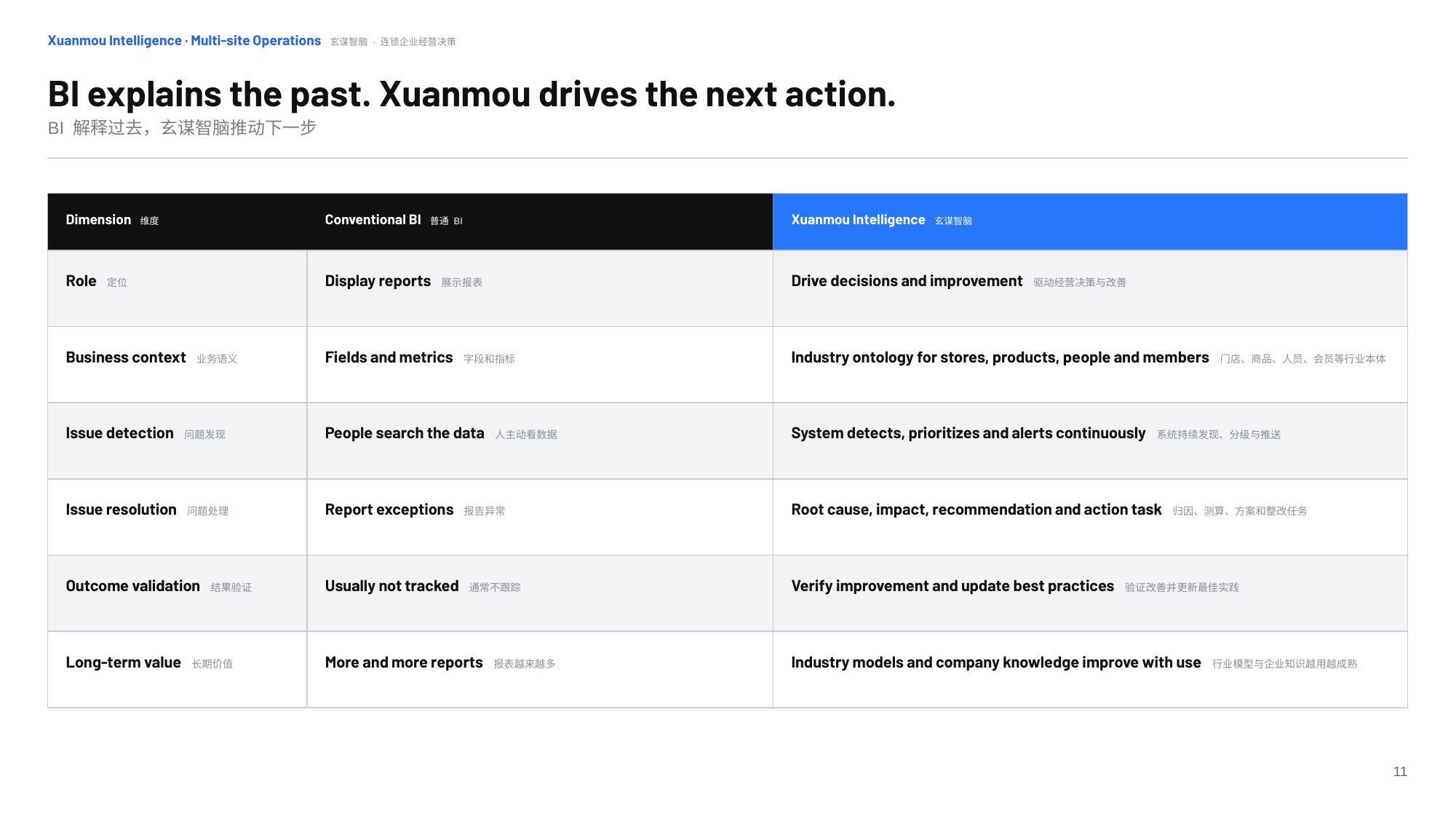

Xuanmou Intelligence · Multi-site Operations  玄谋智脑 · 连锁企业经营决策
BI explains the past. Xuanmou drives the next action.
BI 解释过去，玄谋智脑推动下一步

Dimension  维度
Conventional BI  普通 BI
Xuanmou Intelligence  玄谋智脑

Role  定位
Display reports  展示报表
Drive decisions and improvement  驱动经营决策与改善

Business context  业务语义
Fields and metrics  字段和指标
Industry ontology for stores, products, people and members  门店、商品、人员、会员等行业本体

Issue detection  问题发现
People search the data  人主动看数据
System detects, prioritizes and alerts continuously  系统持续发现、分级与推送

Issue resolution  问题处理
Report exceptions  报告异常
Root cause, impact, recommendation and action task  归因、测算、方案和整改任务

Outcome validation  结果验证
Usually not tracked  通常不跟踪
Verify improvement and update best practices  验证改善并更新最佳实践

Long-term value  长期价值
More and more reports  报表越来越多
Industry models and company knowledge improve with use  行业模型与企业知识越用越成熟
11